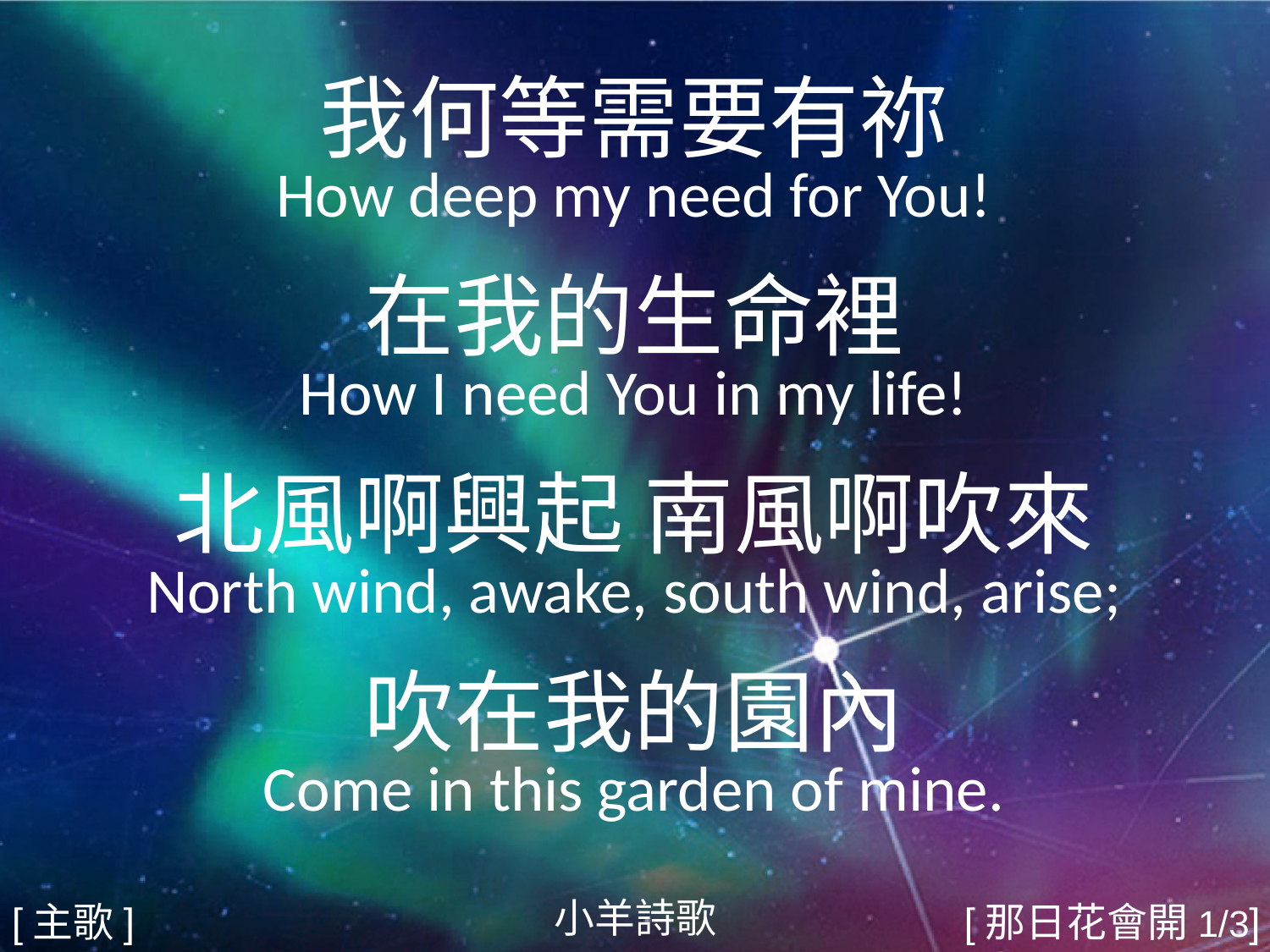

我何等需要有祢
How deep my need for You!

在我的生命裡
How I need You in my life!

北風啊興起 南風啊吹來
North wind, awake, south wind, arise;

吹在我的園內
Come in this garden of mine.
#

小羊詩歌
[主歌]
[那日花會開1/3]